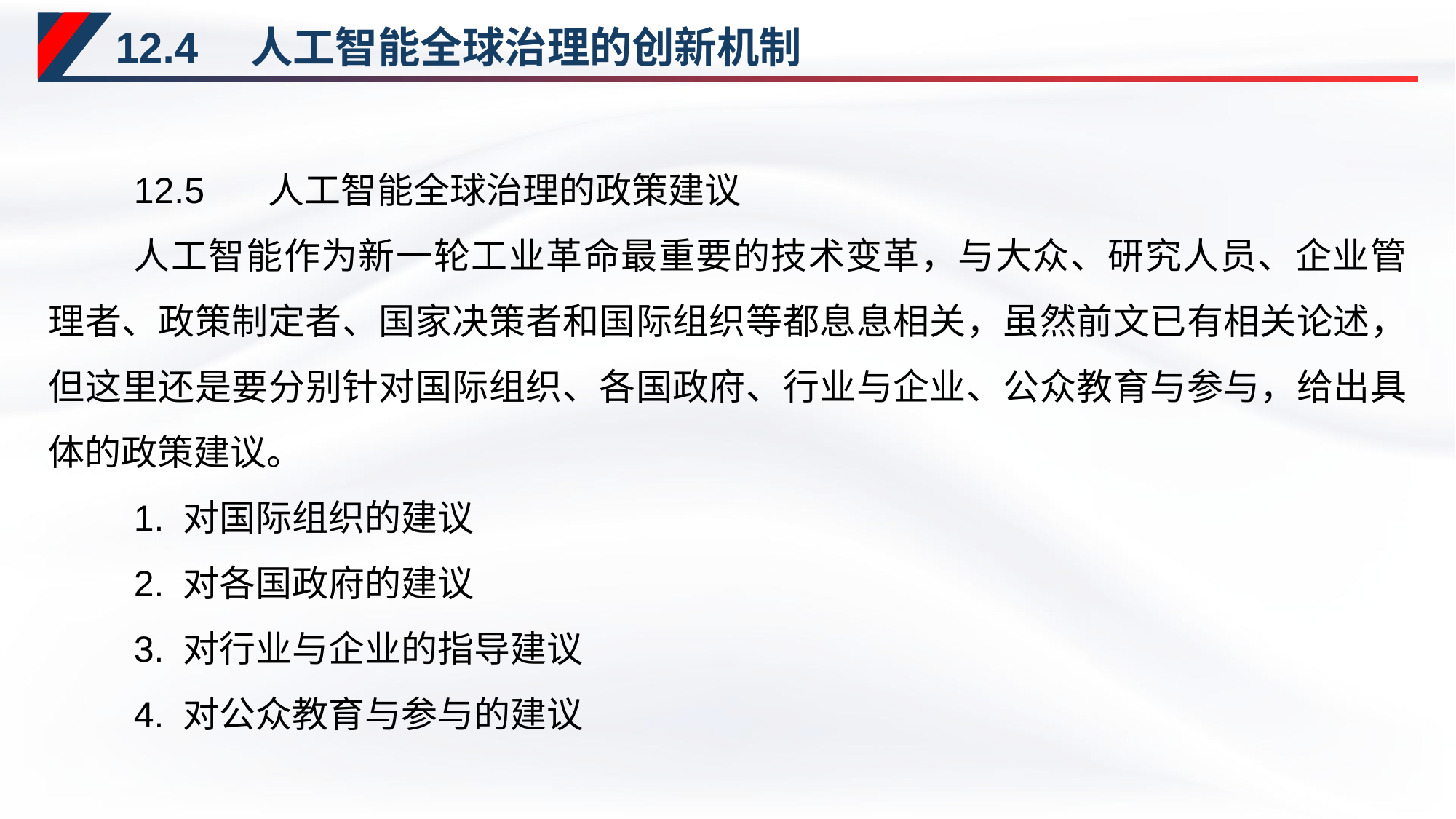

# 12.4　人工智能全球治理的创新机制
12.5　 人工智能全球治理的政策建议
人工智能作为新一轮工业革命最重要的技术变革，与大众、研究人员、企业管理者、政策制定者、国家决策者和国际组织等都息息相关，虽然前文已有相关论述，但这里还是要分别针对国际组织、各国政府、行业与企业、公众教育与参与，给出具体的政策建议。
1. 对国际组织的建议
2. 对各国政府的建议
3. 对行业与企业的指导建议
4. 对公众教育与参与的建议